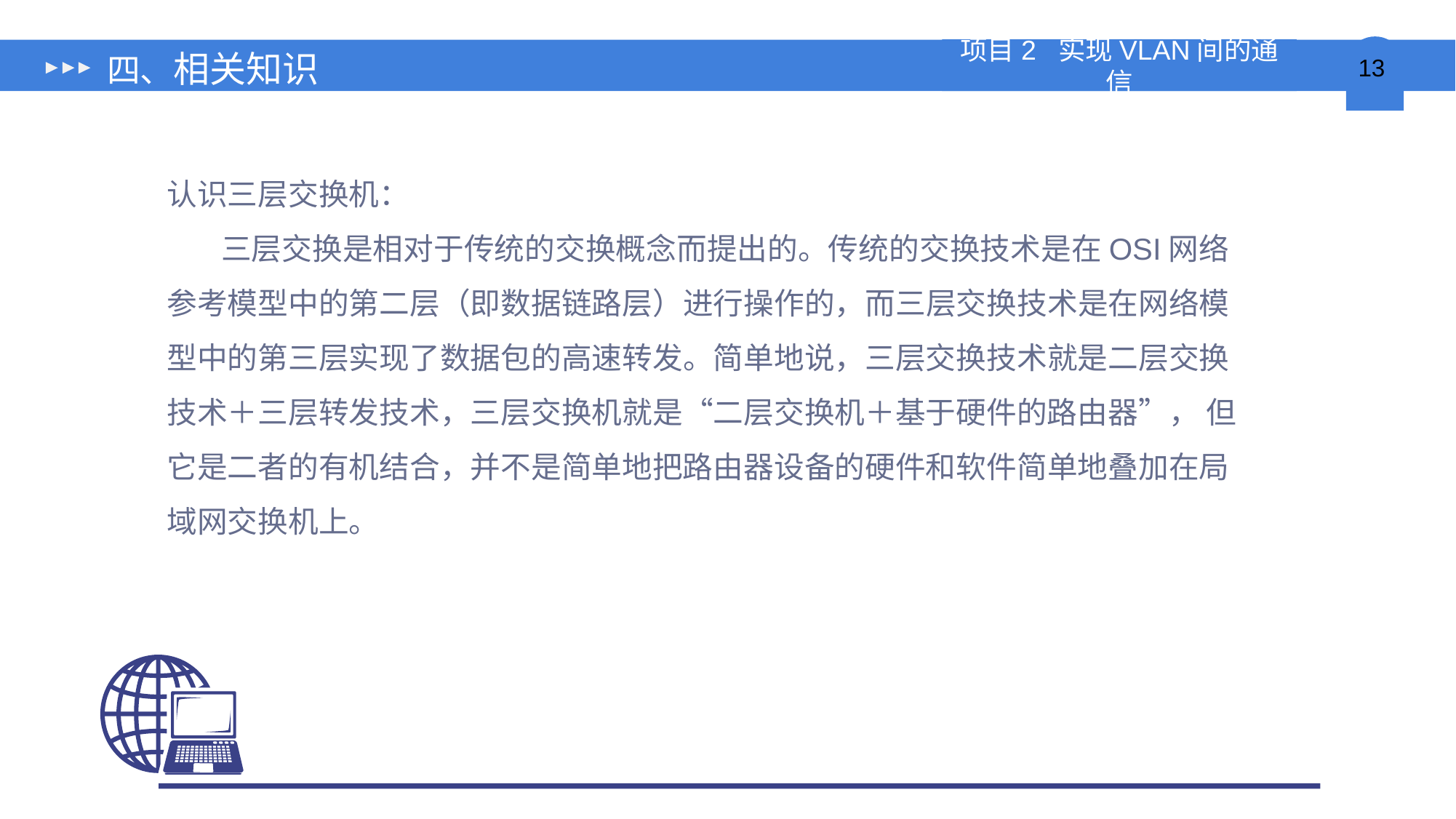

# 四、相关知识
认识三层交换机：
       三层交换是相对于传统的交换概念而提出的。传统的交换技术是在OSI网络参考模型中的第二层（即数据链路层）进行操作的，而三层交换技术是在网络模型中的第三层实现了数据包的高速转发。简单地说，三层交换技术就是二层交换技术＋三层转发技术，三层交换机就是“二层交换机＋基于硬件的路由器”， 但它是二者的有机结合，并不是简单地把路由器设备的硬件和软件简单地叠加在局域网交换机上。

2